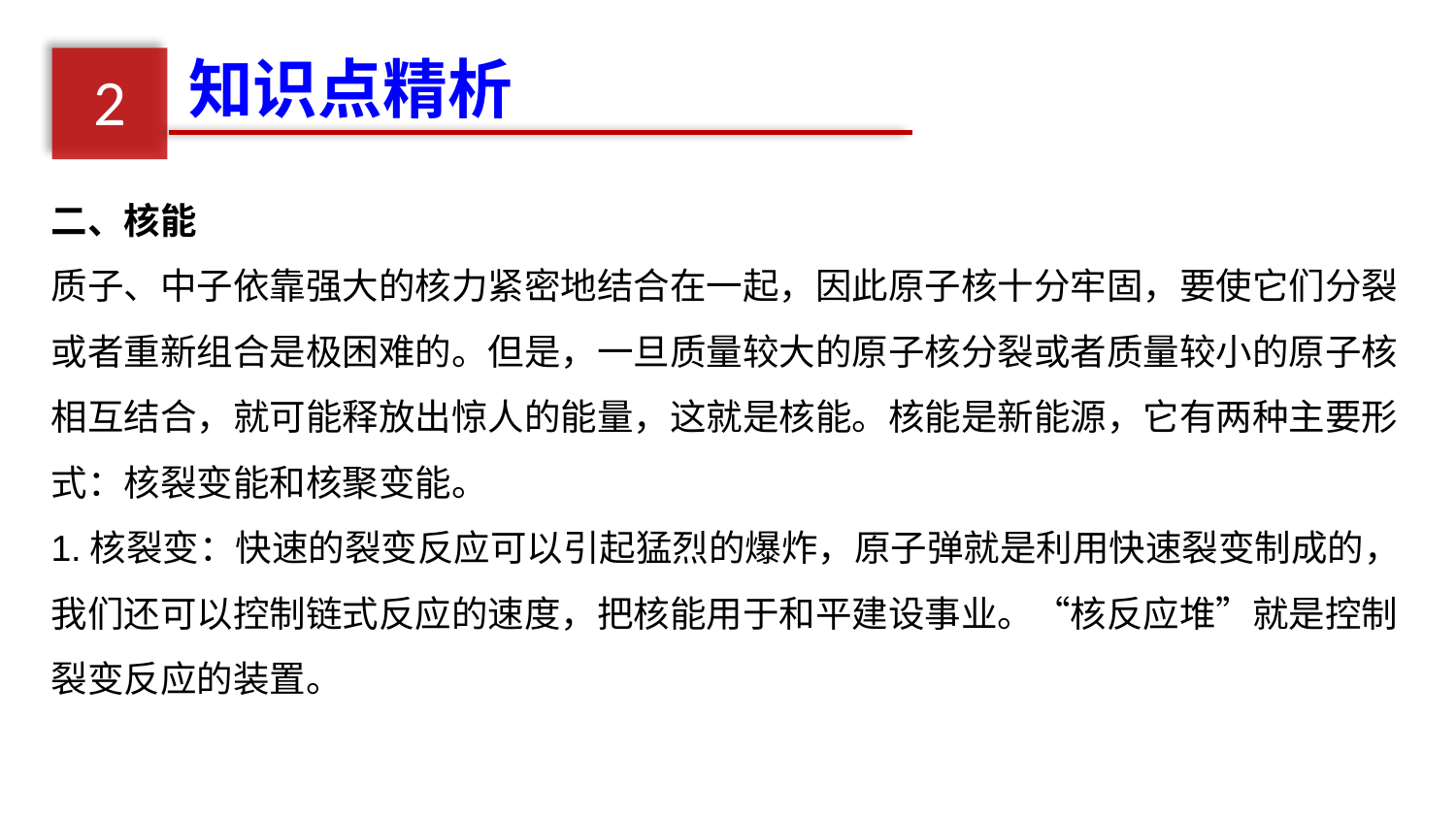

知识点精析

2
二、核能
质子、中子依靠强大的核力紧密地结合在一起，因此原子核十分牢固，要使它们分裂或者重新组合是极困难的。但是，一旦质量较大的原子核分裂或者质量较小的原子核相互结合，就可能释放出惊人的能量，这就是核能。核能是新能源，它有两种主要形式：核裂变能和核聚变能。
1.核裂变：快速的裂变反应可以引起猛烈的爆炸，原子弹就是利用快速裂变制成的，我们还可以控制链式反应的速度，把核能用于和平建设事业。“核反应堆”就是控制裂变反应的装置。